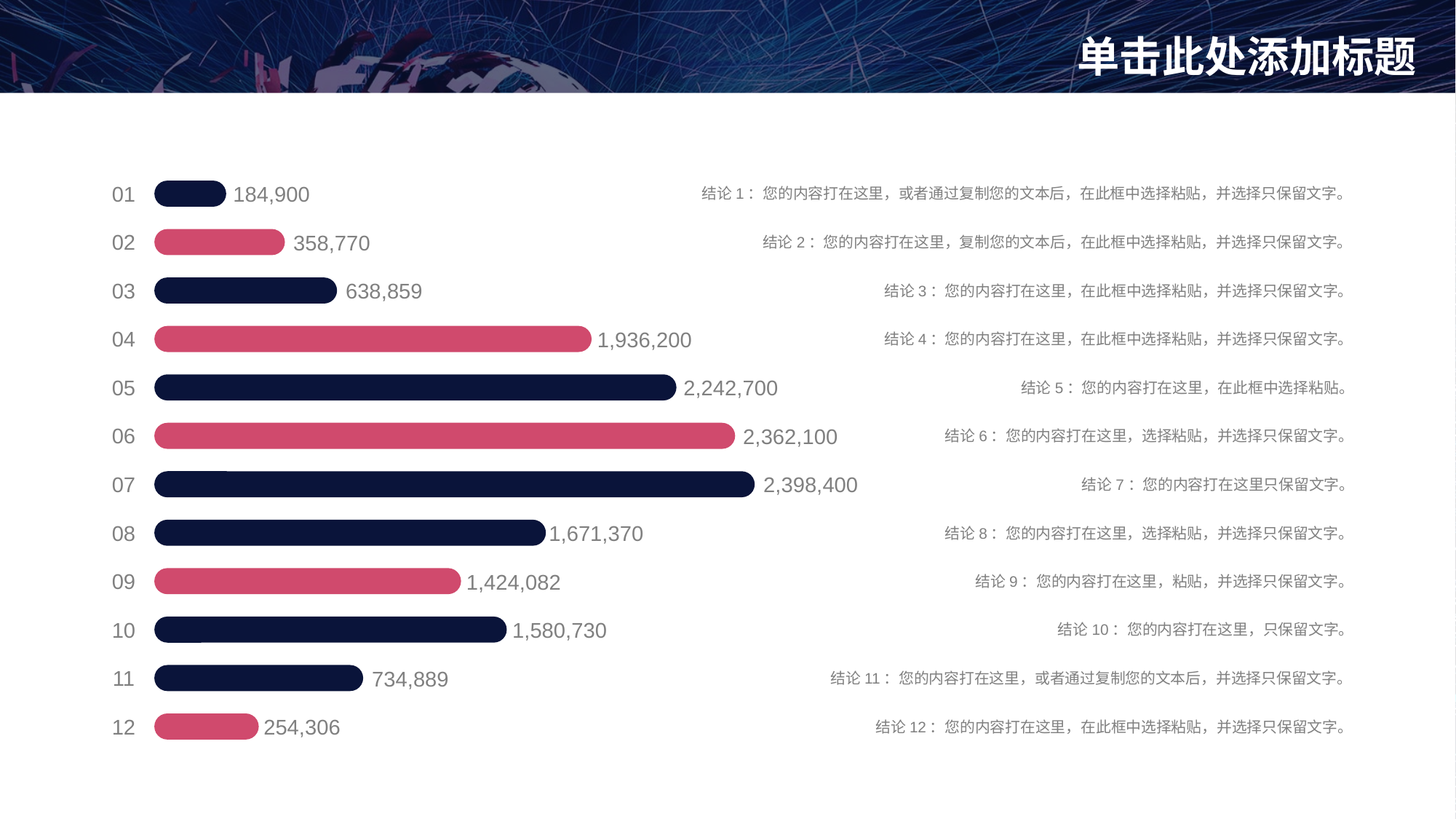

# 单击此处添加标题
01
184,900
结论1：您的内容打在这里，或者通过复制您的文本后，在此框中选择粘贴，并选择只保留文字。

358,770
02
结论2：您的内容打在这里，复制您的文本后，在此框中选择粘贴，并选择只保留文字。

638,859
03
结论3：您的内容打在这里，在此框中选择粘贴，并选择只保留文字。

04
1,936,200
结论4：您的内容打在这里，在此框中选择粘贴，并选择只保留文字。

05
2,242,700
结论5：您的内容打在这里，在此框中选择粘贴。

2,362,100
06
结论6：您的内容打在这里，选择粘贴，并选择只保留文字。

07
2,398,400
结论7：您的内容打在这里只保留文字。

08
1,671,370
结论8：您的内容打在这里，选择粘贴，并选择只保留文字。

1,424,082
09
结论9：您的内容打在这里，粘贴，并选择只保留文字。

10
1,580,730
结论10：您的内容打在这里，只保留文字。

734,889
11
结论11：您的内容打在这里，或者通过复制您的文本后，并选择只保留文字。

12
254,306
结论12：您的内容打在这里，在此框中选择粘贴，并选择只保留文字。